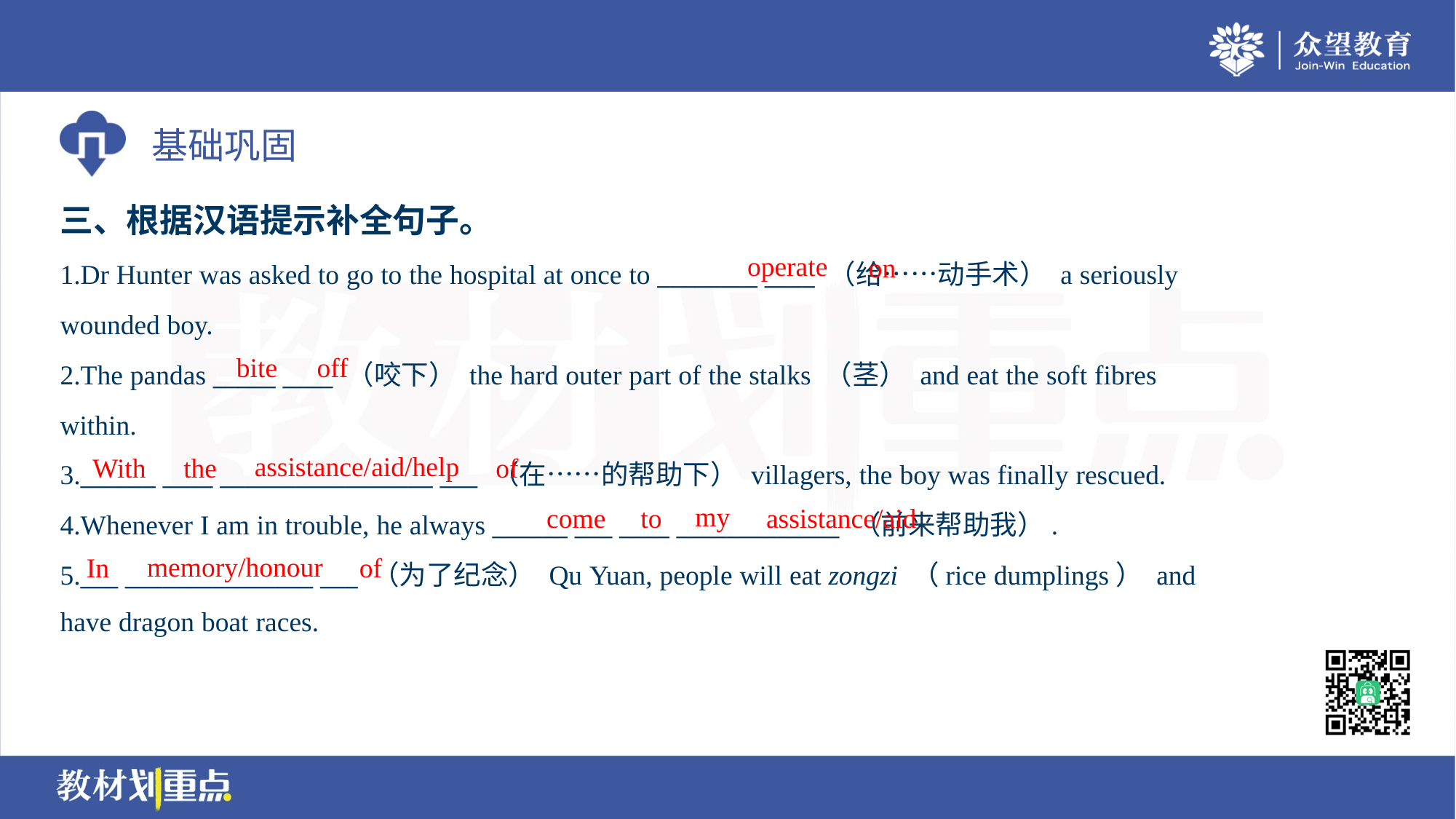

三、根据汉语提示补全句子。
operate
on
1.Dr Hunter was asked to go to the hospital at once to ________ ____ （给……动手术） a seriously
wounded boy.
2.The pandas _____ ____ （咬下） the hard outer part of the stalks （茎） and eat the soft fibres
within.
3.______ ____ _________________ ___ （在……的帮助下） villagers, the boy was finally rescued.
4.Whenever I am in trouble, he always ______ ___ ____ _____________ （前来帮助我）.
5.___ _______________ ___ （为了纪念） Qu Yuan, people will eat zongzi （rice dumplings） and
have dragon boat races.
bite
off
assistance/aid/help
With
the
of
my
come
to
assistance/aid
memory/honour
In
of